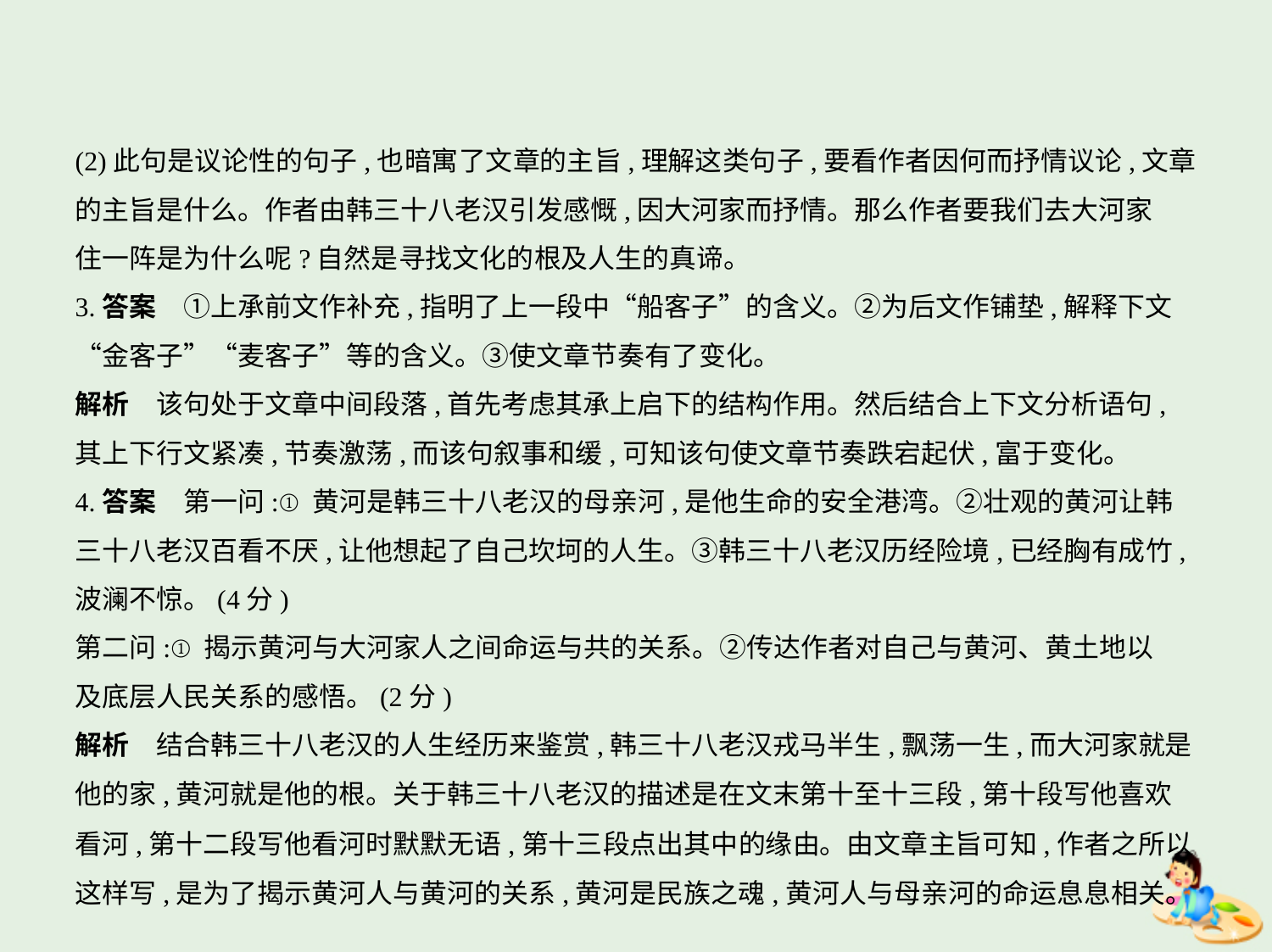

(2)此句是议论性的句子,也暗寓了文章的主旨,理解这类句子,要看作者因何而抒情议论,文章
的主旨是什么。作者由韩三十八老汉引发感慨,因大河家而抒情。那么作者要我们去大河家
住一阵是为什么呢?自然是寻找文化的根及人生的真谛。
3.答案　①上承前文作补充,指明了上一段中“船客子”的含义。②为后文作铺垫,解释下文
“金客子”“麦客子”等的含义。③使文章节奏有了变化。
解析　该句处于文章中间段落,首先考虑其承上启下的结构作用。然后结合上下文分析语句,
其上下行文紧凑,节奏激荡,而该句叙事和缓,可知该句使文章节奏跌宕起伏,富于变化。
4.答案　第一问:①黄河是韩三十八老汉的母亲河,是他生命的安全港湾。②壮观的黄河让韩
三十八老汉百看不厌,让他想起了自己坎坷的人生。③韩三十八老汉历经险境,已经胸有成竹,
波澜不惊。(4分)
第二问:①揭示黄河与大河家人之间命运与共的关系。②传达作者对自己与黄河、黄土地以
及底层人民关系的感悟。(2分)
解析　结合韩三十八老汉的人生经历来鉴赏,韩三十八老汉戎马半生,飘荡一生,而大河家就是
他的家,黄河就是他的根。关于韩三十八老汉的描述是在文末第十至十三段,第十段写他喜欢
看河,第十二段写他看河时默默无语,第十三段点出其中的缘由。由文章主旨可知,作者之所以
这样写,是为了揭示黄河人与黄河的关系,黄河是民族之魂,黄河人与母亲河的命运息息相关。